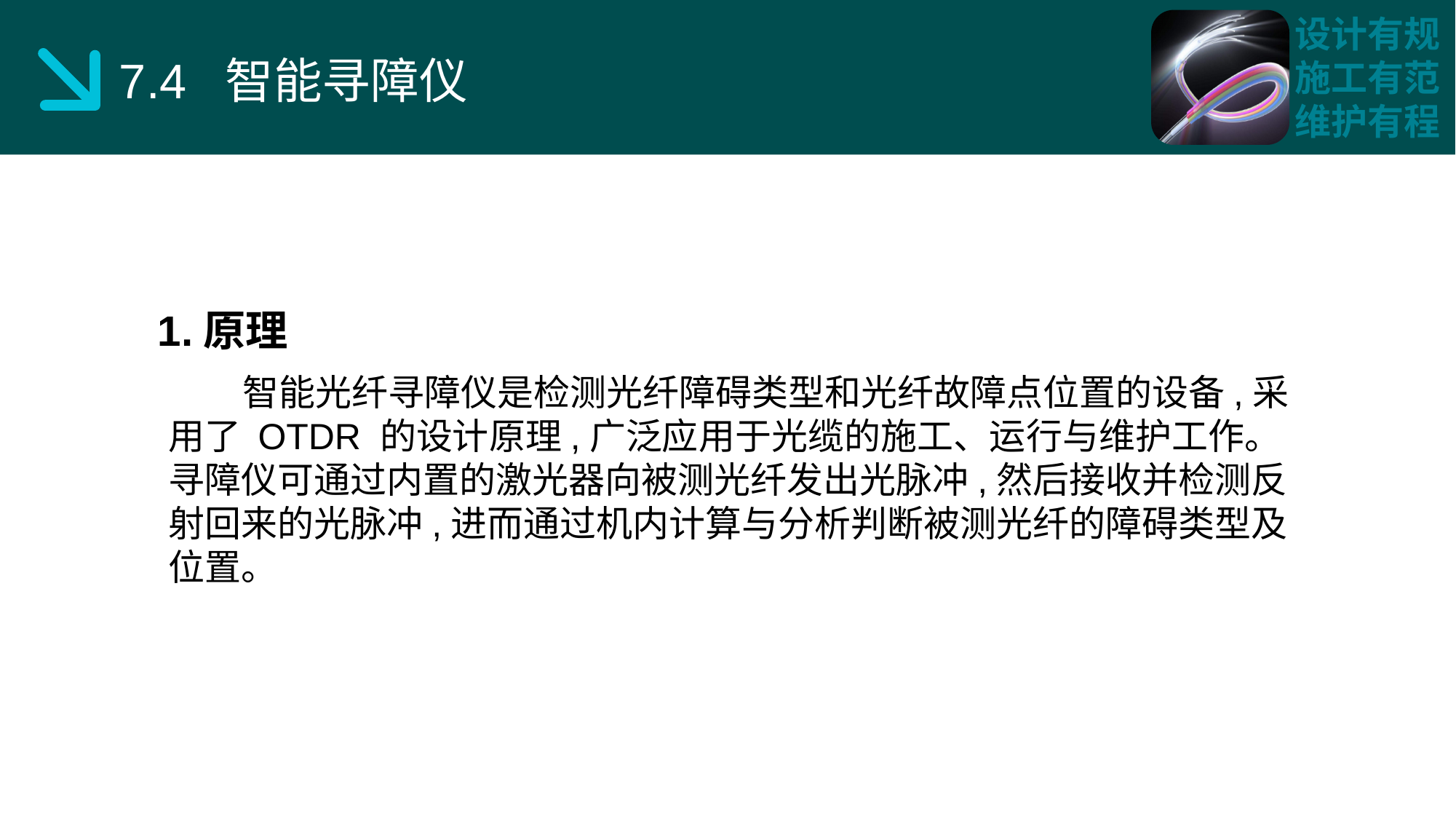

7.4  智能寻障仪

1.原理
        智能光纤寻障仪是检测光纤障碍类型和光纤故障点位置的设备,采用了 OTDR 的设计原理,广泛应用于光缆的施工、运行与维护工作。寻障仪可通过内置的激光器向被测光纤发出光脉冲,然后接收并检测反射回来的光脉冲,进而通过机内计算与分析判断被测光纤的障碍类型及位置。